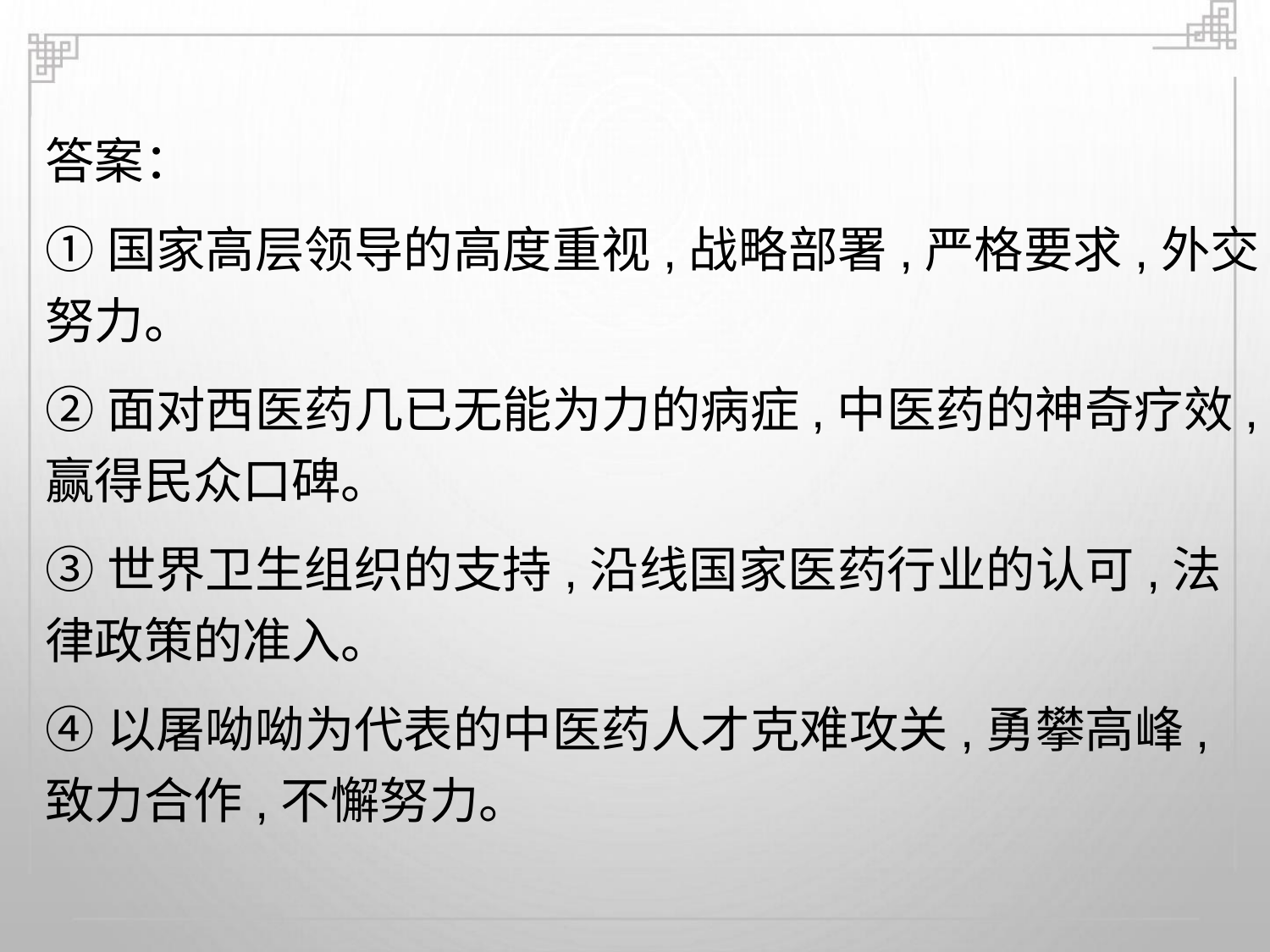

答案：
①国家高层领导的高度重视,战略部署,严格要求,外交
努力。
②面对西医药几已无能为力的病症,中医药的神奇疗效,
赢得民众口碑。
③世界卫生组织的支持,沿线国家医药行业的认可,法
律政策的准入。
④以屠呦呦为代表的中医药人才克难攻关,勇攀高峰,
致力合作,不懈努力。